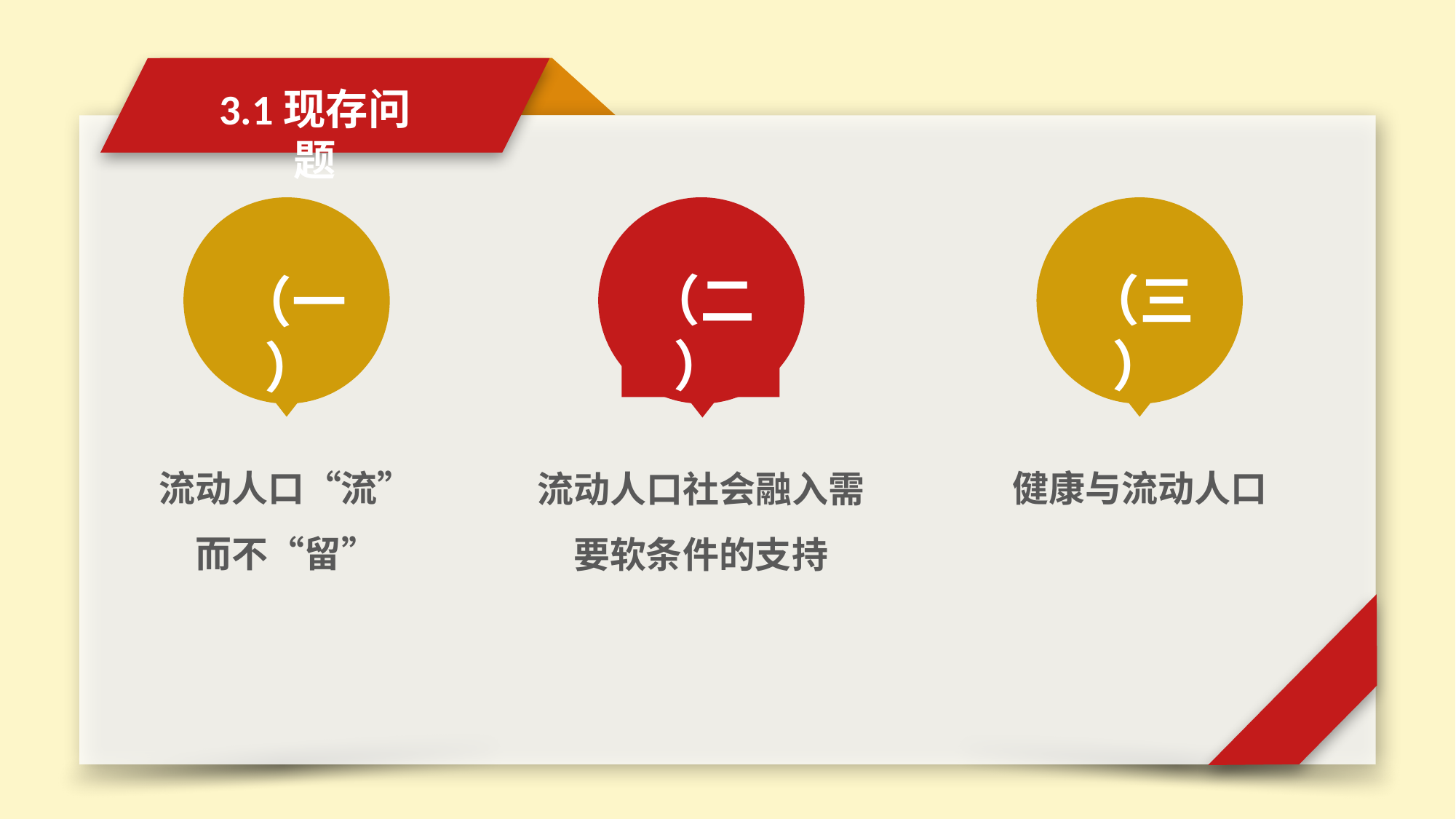

3.1现存问题

（二）

（一）

（三）

流动人口“流”而不“留”
健康与流动人口

流动人口社会融入需要软条件的支持